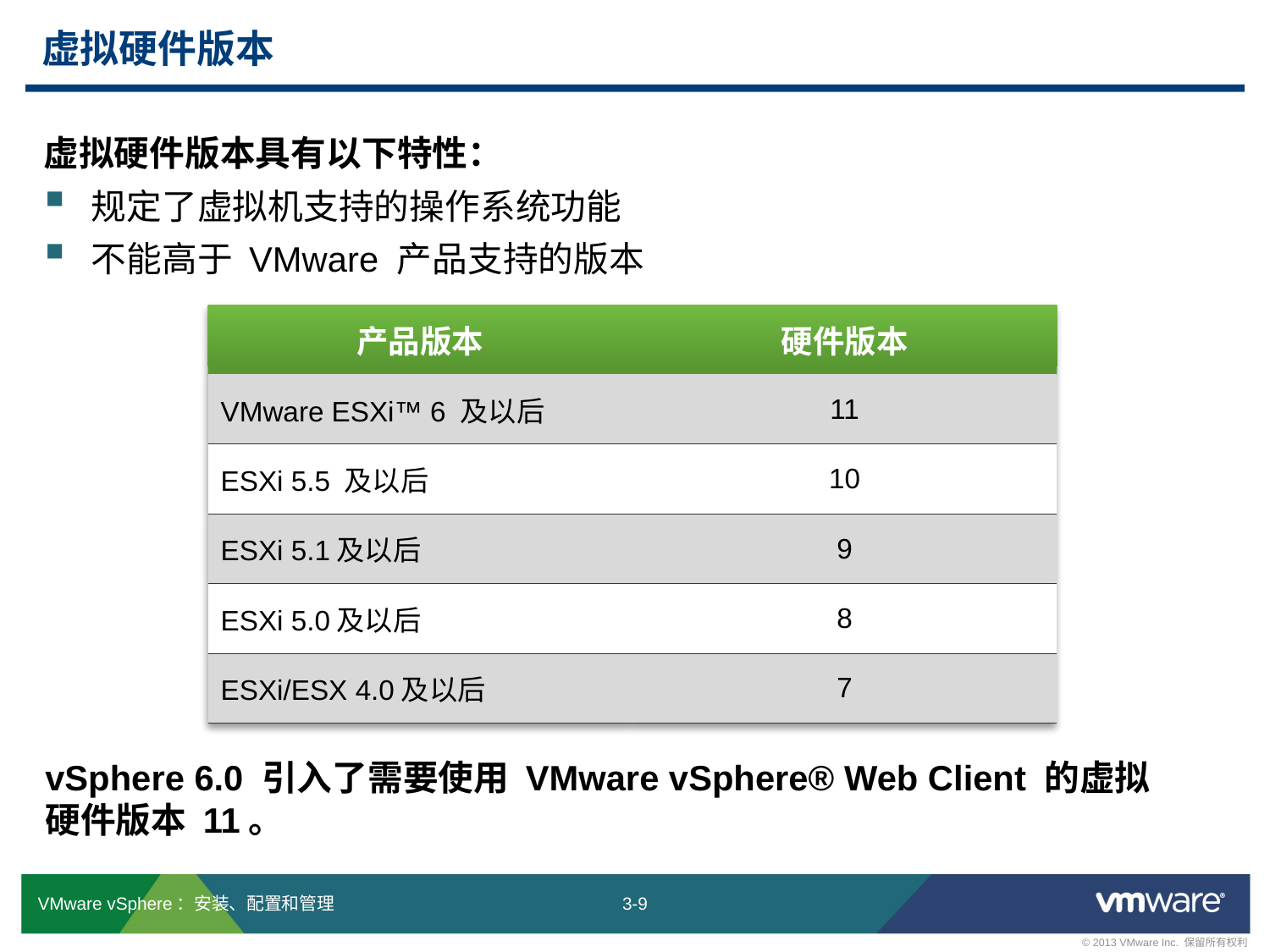

# 虚拟硬件版本
虚拟硬件版本具有以下特性：
规定了虚拟机支持的操作系统功能
不能高于 VMware 产品支持的版本

| 产品版本 | 硬件版本 |
| --- | --- |
| VMware ESXi™ 6 及以后 | 11 |
| ESXi 5.5 及以后 | 10 |
| ESXi 5.1及以后 | 9 |
| ESXi 5.0及以后 | 8 |
| ESXi/ESX 4.0及以后 | 7 |
vSphere 6.0 引入了需要使用 VMware vSphere® Web Client 的虚拟
硬件版本 11。